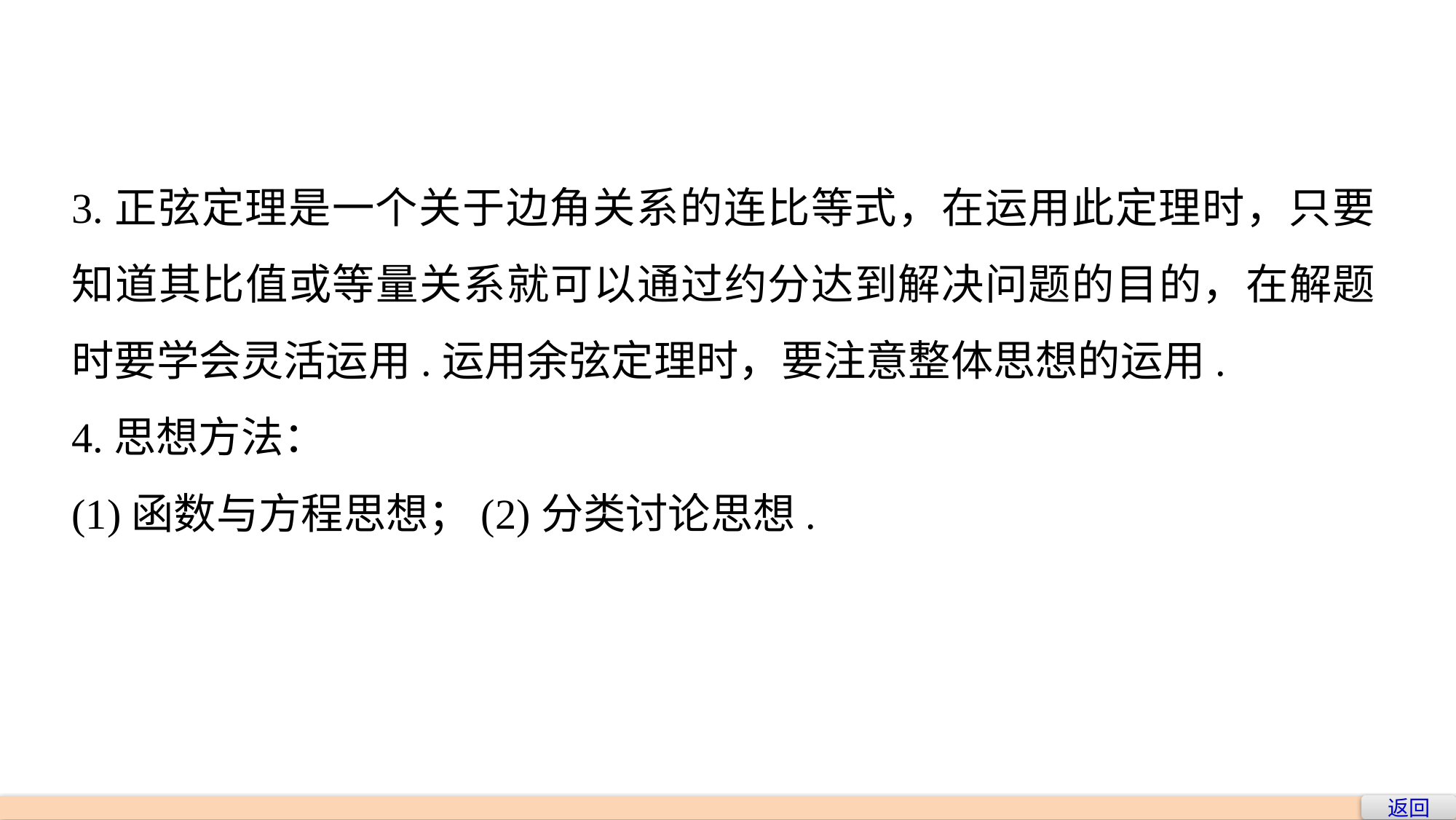

3.正弦定理是一个关于边角关系的连比等式，在运用此定理时，只要知道其比值或等量关系就可以通过约分达到解决问题的目的，在解题时要学会灵活运用.运用余弦定理时，要注意整体思想的运用.
4.思想方法：
(1)函数与方程思想；(2)分类讨论思想.
返回